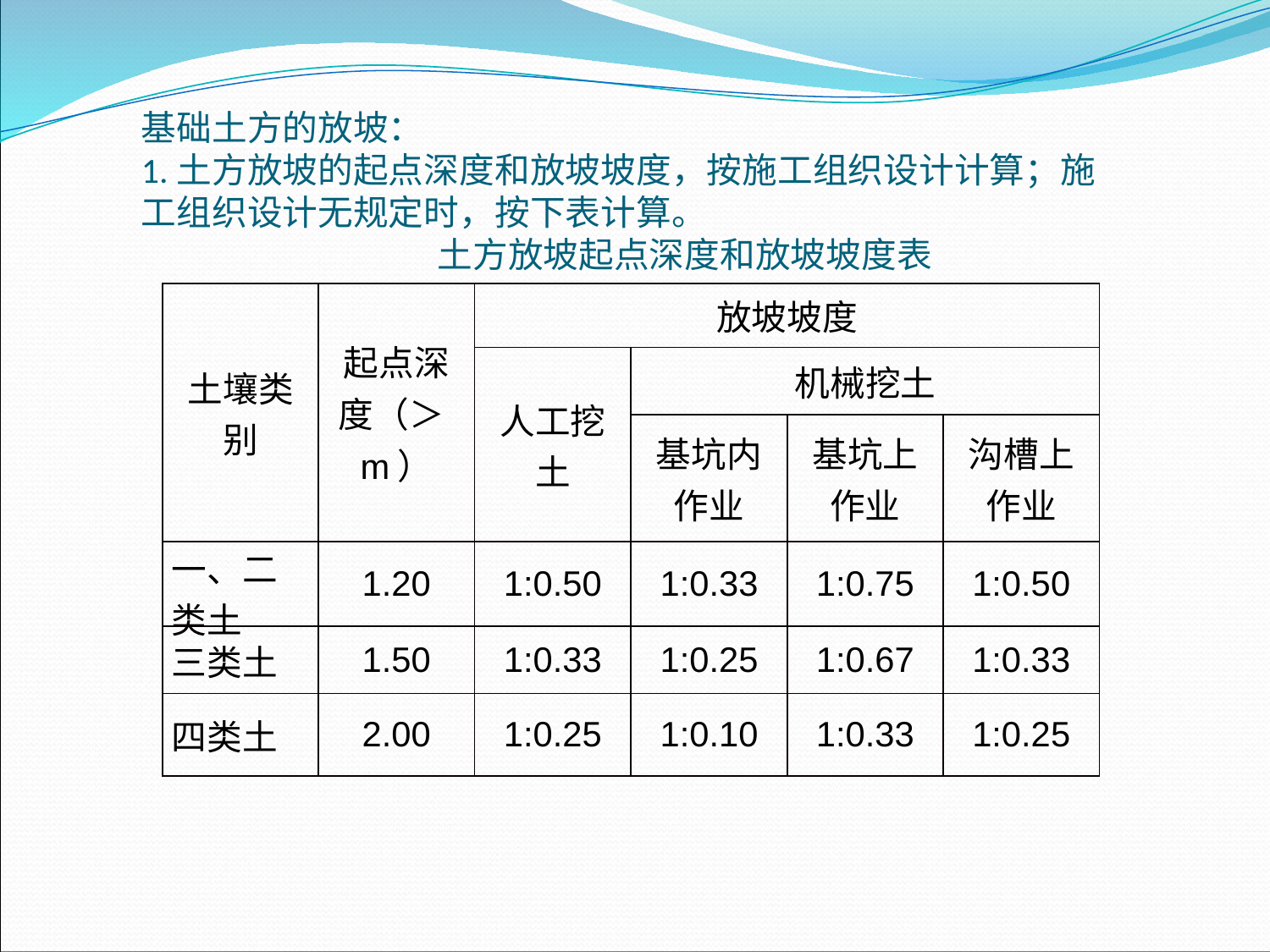

基础土方的放坡：1.土方放坡的起点深度和放坡坡度，按施工组织设计计算；施工组织设计无规定时，按下表计算。                                土方放坡起点深度和放坡坡度表
| 土壤类别 | 起点深度（＞m） | 放坡坡度 |  |  |  |
| --- | --- | --- | --- | --- | --- |
|  |  | 人工挖土 | 机械挖土 |  |  |
|  |  |  | 基坑内作业 | 基坑上作业 | 沟槽上作业 |
| 一、二类土 | 1.20 | 1:0.50 | 1:0.33 | 1:0.75 | 1:0.50 |
| 三类土 | 1.50 | 1:0.33 | 1:0.25 | 1:0.67 | 1:0.33 |
| 四类土 | 2.00 | 1:0.25 | 1:0.10 | 1:0.33 | 1:0.25 |